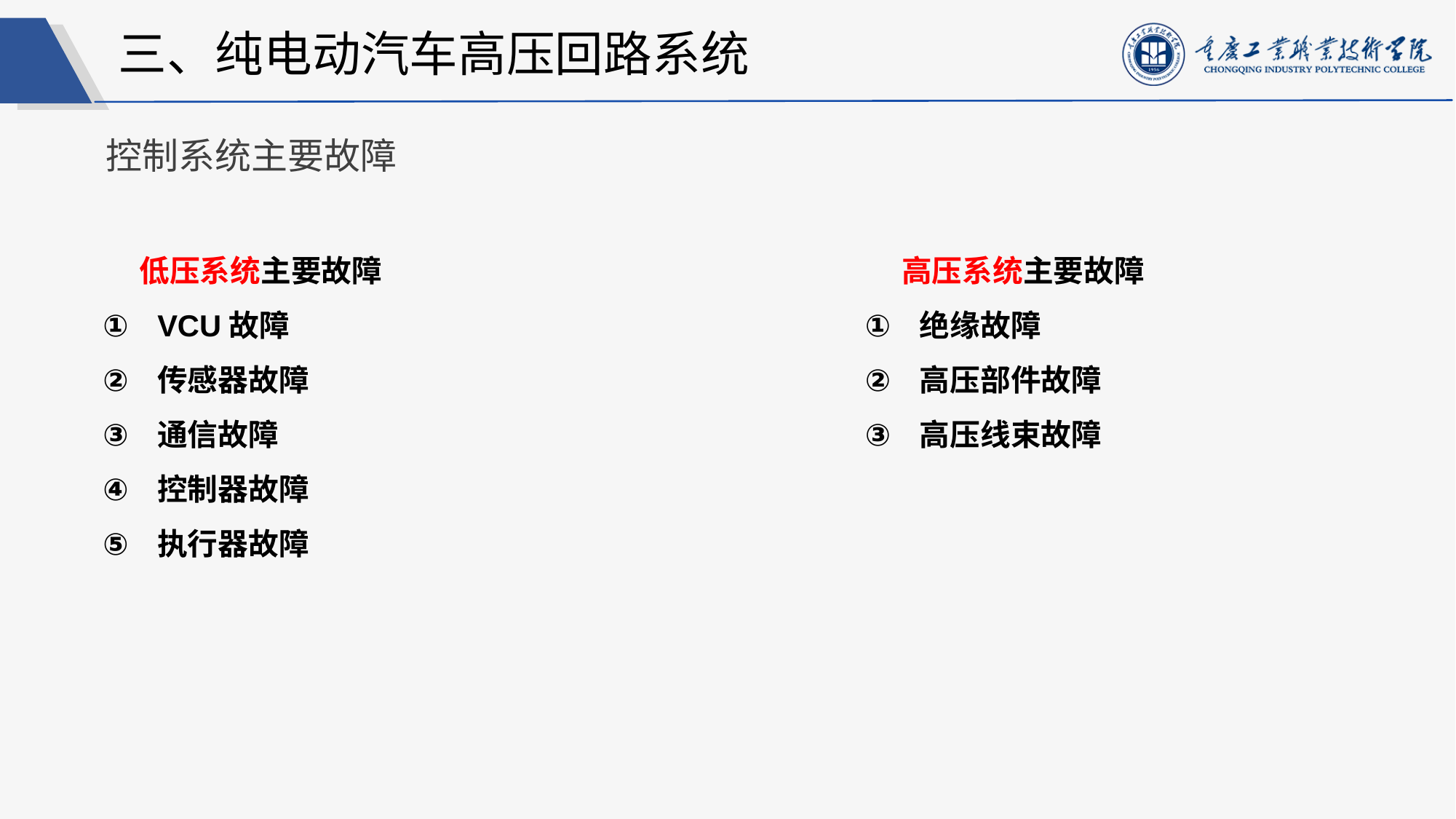

三、纯电动汽车高压回路系统
控制系统主要故障
低压系统主要故障
VCU故障
传感器故障
通信故障
控制器故障
执行器故障

高压系统主要故障
绝缘故障
高压部件故障
高压线束故障